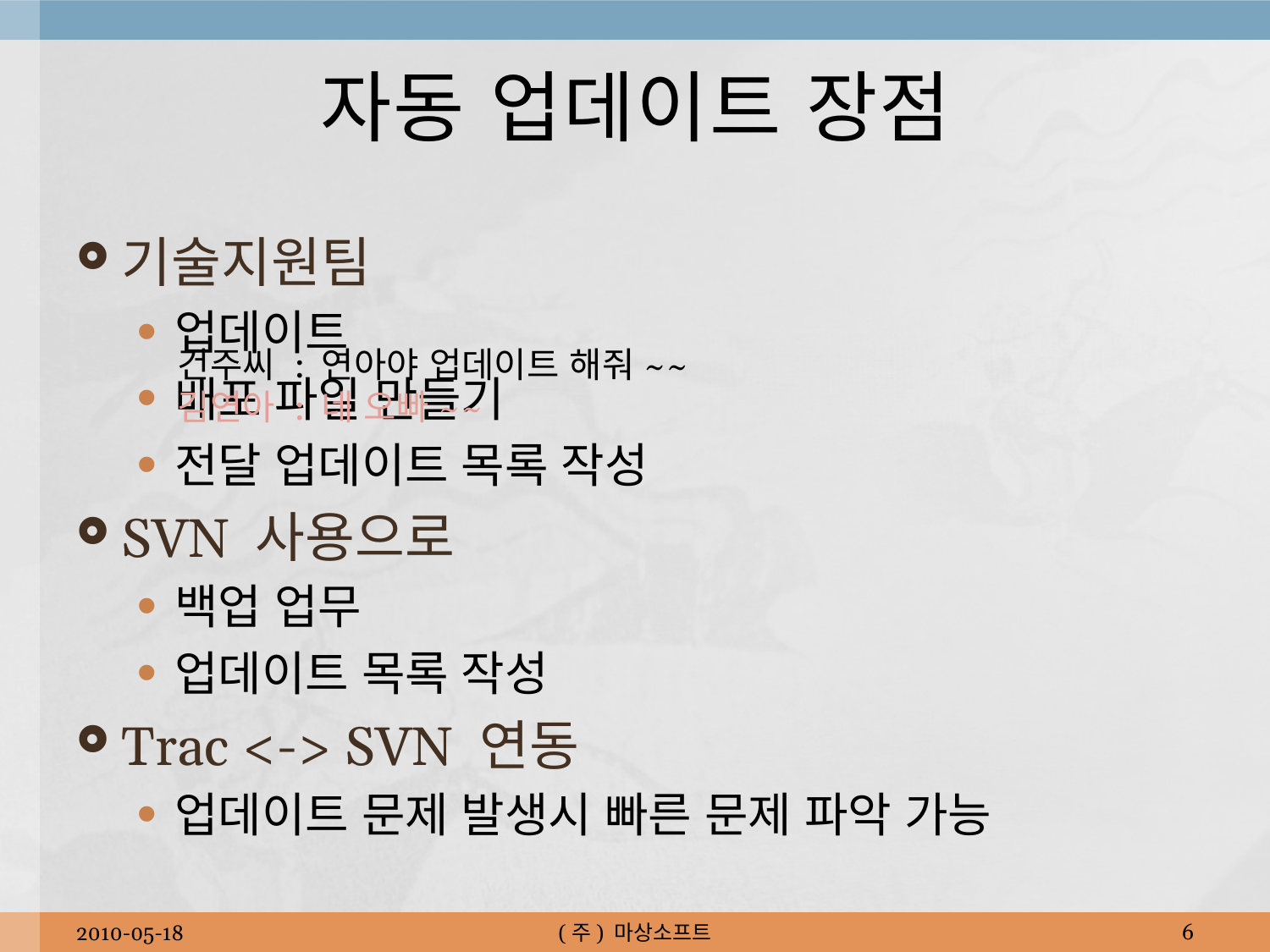

# 자동 업데이트 장점
기술지원팀
업데이트
배포 파일 만들기
전달 업데이트 목록 작성
SVN 사용으로
백업 업무
업데이트 목록 작성
Trac <-> SVN 연동
업데이트 문제 발생시 빠른 문제 파악 가능

건주씨 : 연아야 업데이트 해줘~~
김연아 : 네 오빠~~
2010-05-18
(주) 마상소프트
6